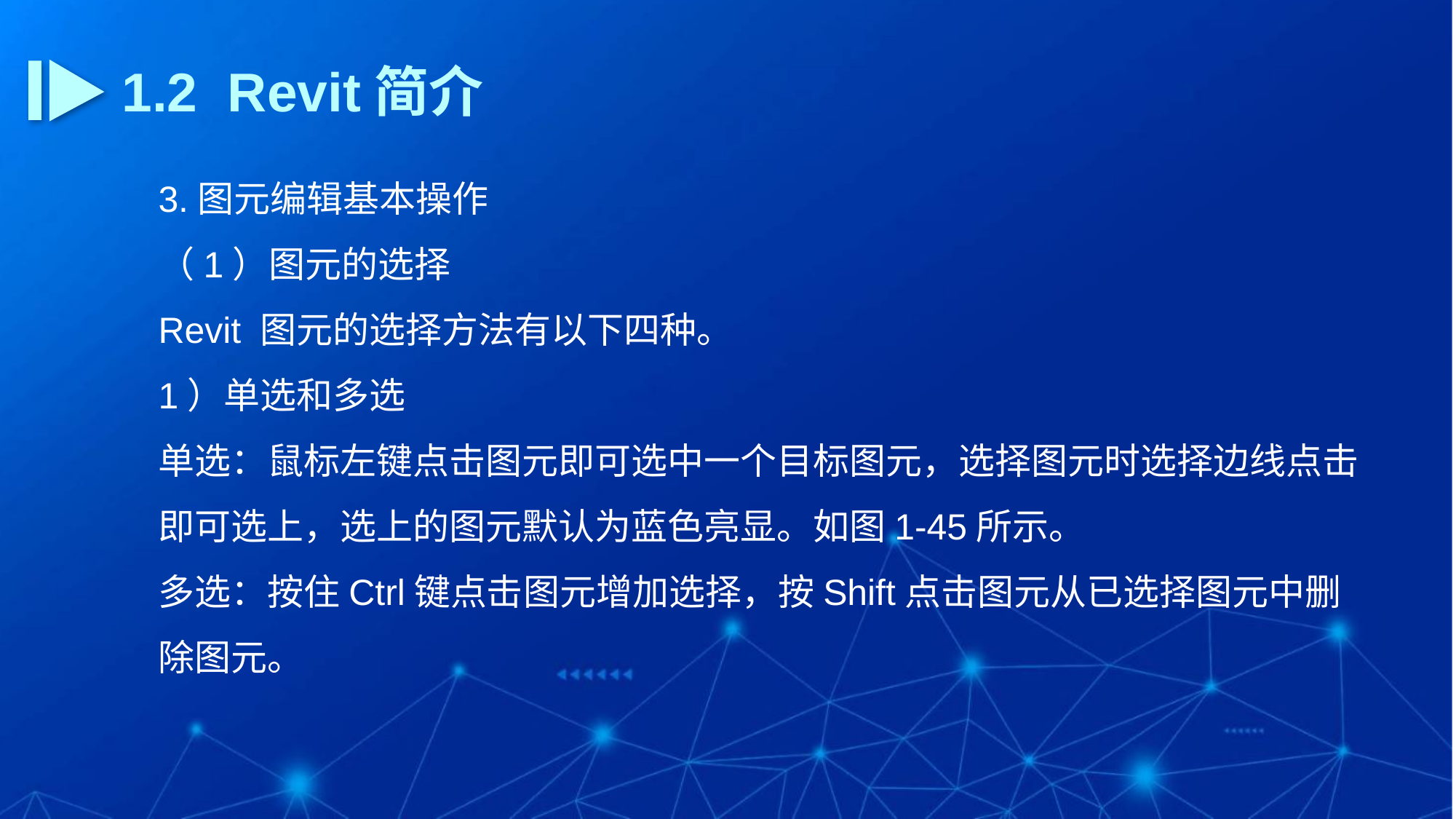

1.2  Revit简介

3.图元编辑基本操作
（1）图元的选择
Revit 图元的选择方法有以下四种。
1）单选和多选
单选：鼠标左键点击图元即可选中一个目标图元，选择图元时选择边线点击即可选上，选上的图元默认为蓝色亮显。如图1-45所示。
多选：按住Ctrl键点击图元增加选择，按Shift点击图元从已选择图元中删除图元。